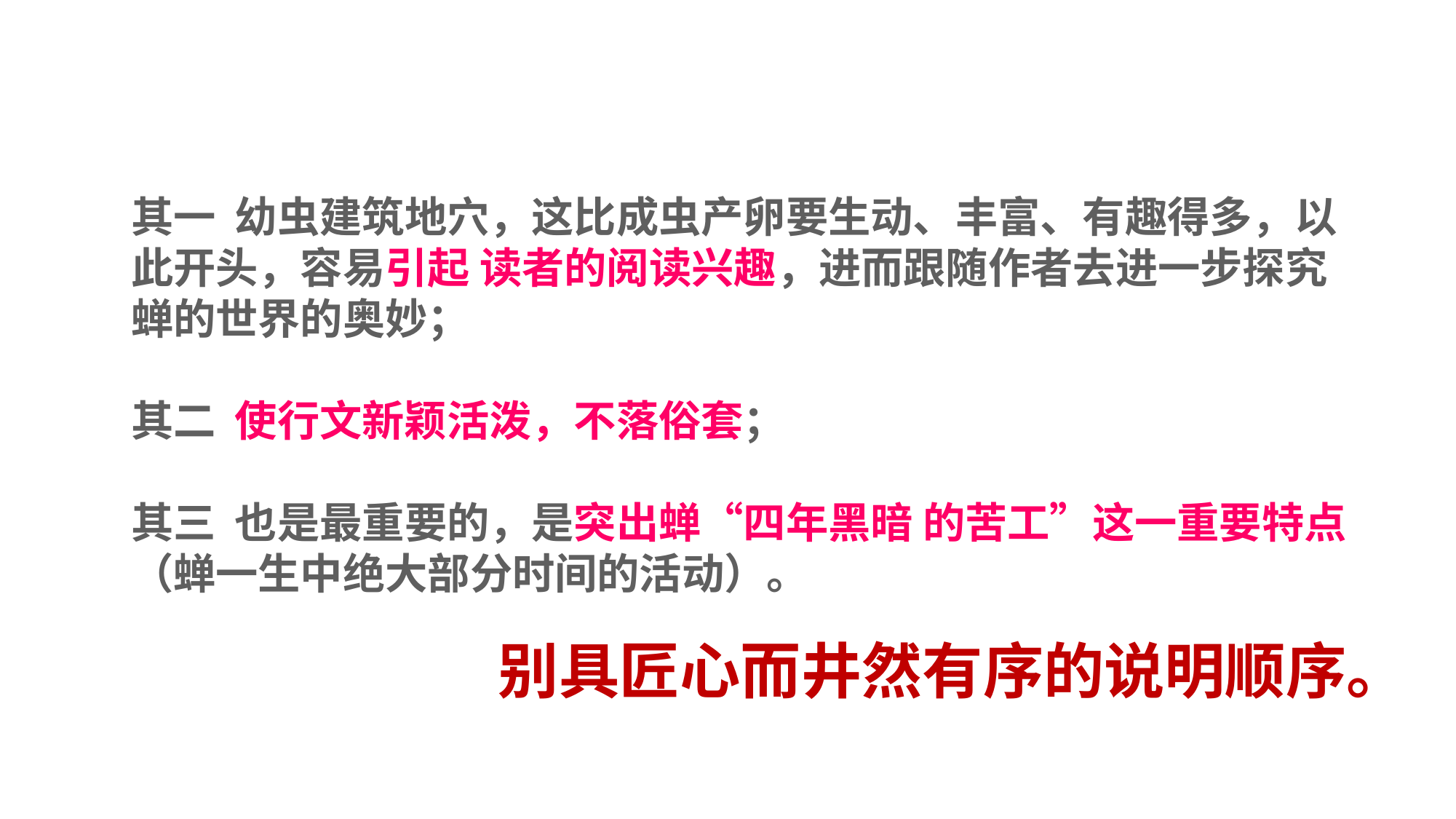

其一  幼虫建筑地穴，这比成虫产卵要生动、丰富、有趣得多，以此开头，容易引起 读者的阅读兴趣，进而跟随作者去进一步探究蝉的世界的奥妙；

其二  使行文新颖活泼，不落俗套；

其三  也是最重要的，是突出蝉“四年黑暗 的苦工”这一重要特点（蝉一生中绝大部分时间的活动）。
别具匠心而井然有序的说明顺序。